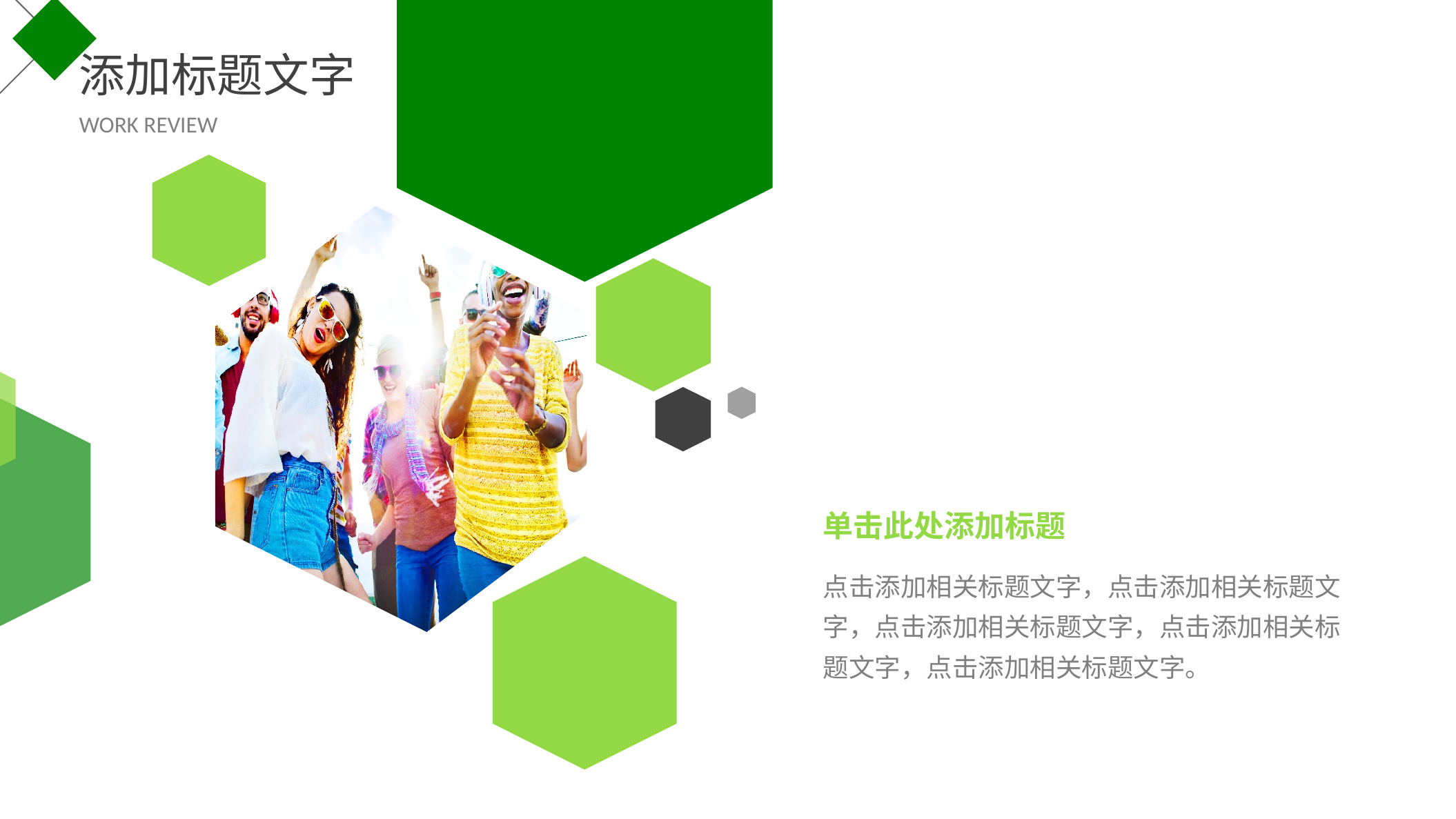

添加标题文字
WORK REVIEW

单击此处添加标题
点击添加相关标题文字，点击添加相关标题文字，点击添加相关标题文字，点击添加相关标题文字，点击添加相关标题文字。